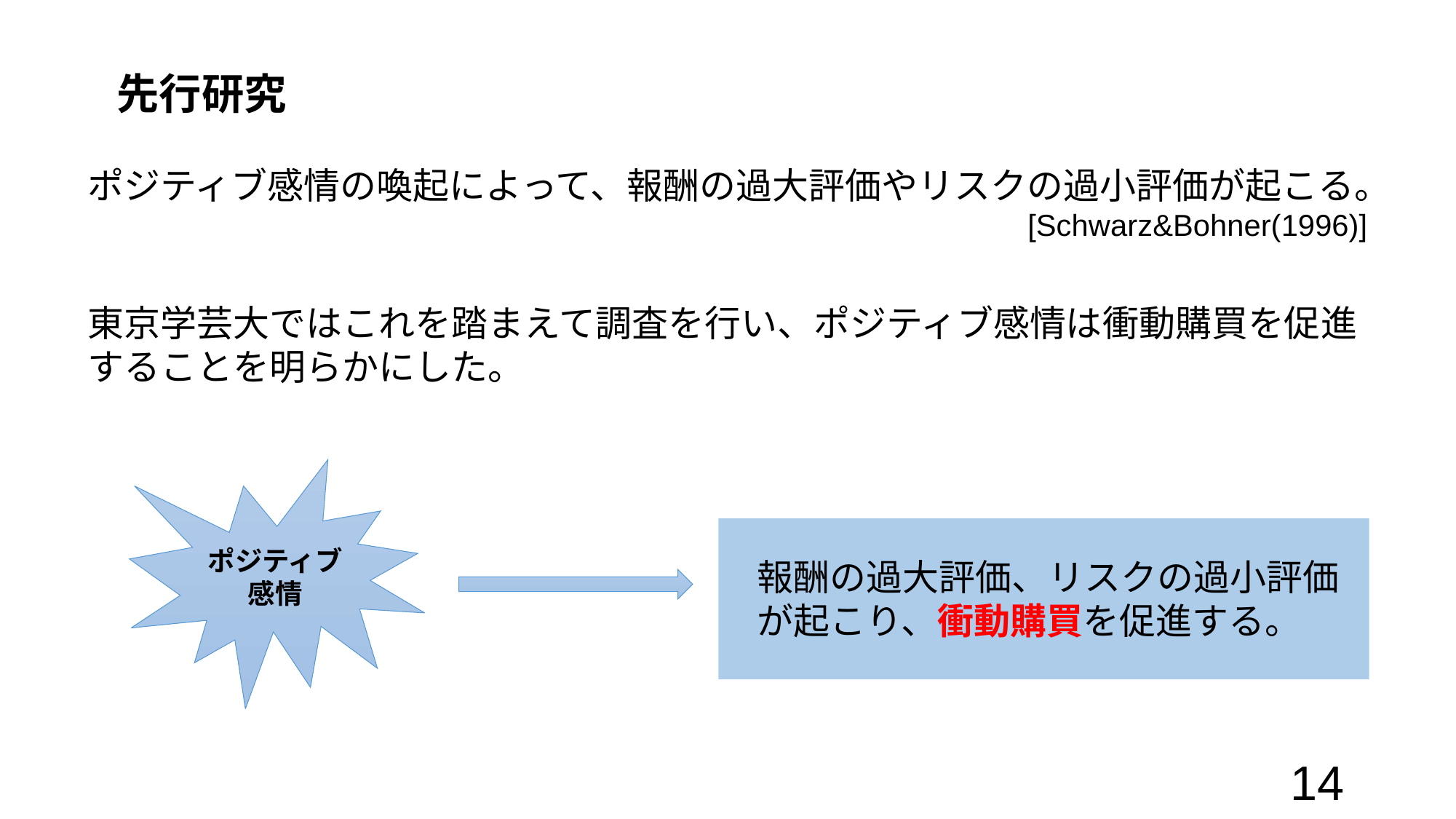

先行研究
ポジティブ感情の喚起によって、報酬の過大評価やリスクの過小評価が起こる。
[Schwarz&Bohner(1996)]
東京学芸大ではこれを踏まえて調査を行い、ポジティブ感情は衝動購買を促進することを明らかにした。
ポジティブ感情

報酬の過大評価、リスクの過小評価が起こり、衝動購買を促進する。

14